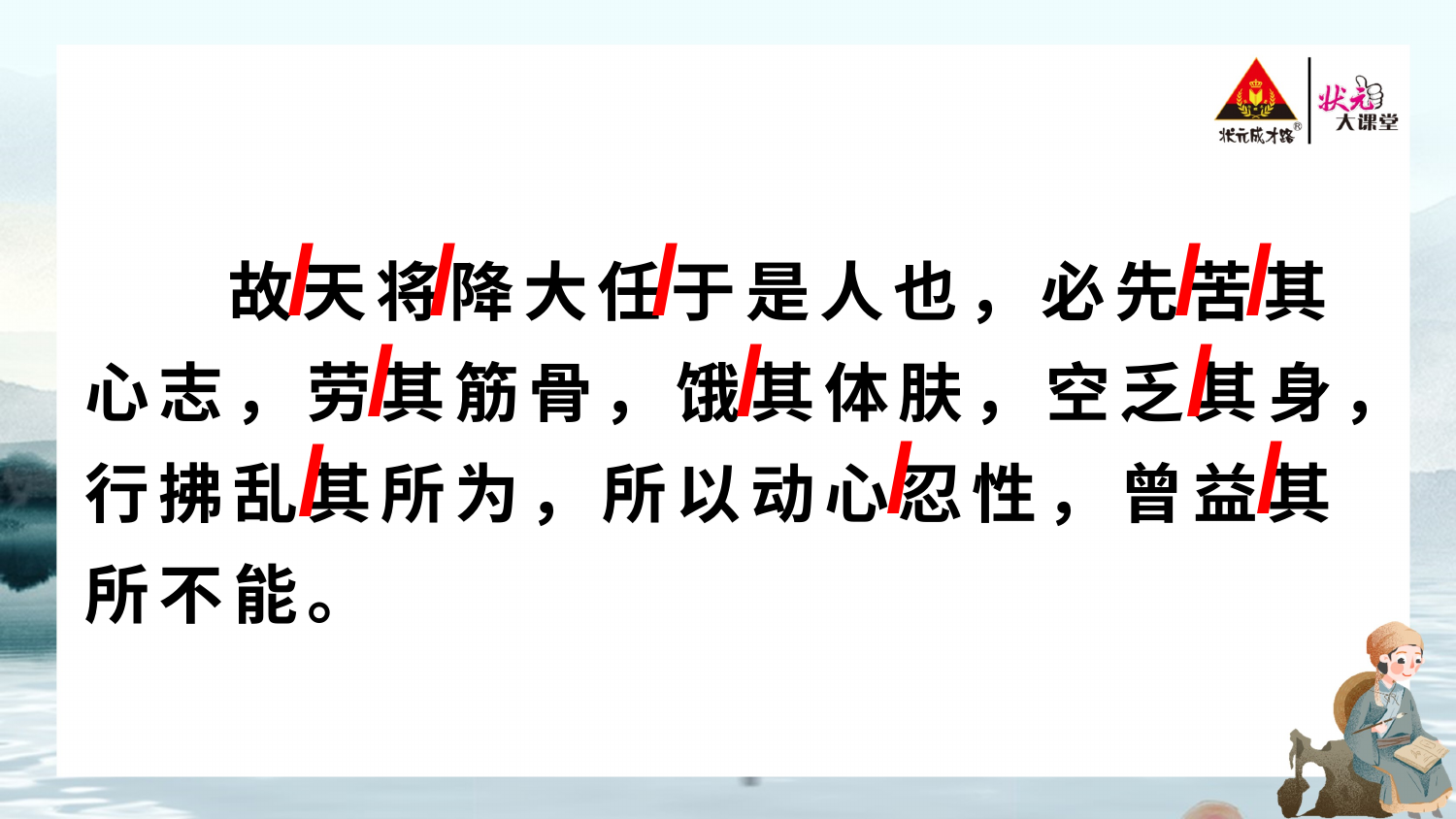

/
/
/
/
/
故天将降大任于是人也，必先苦其心志，劳其筋骨，饿其体肤，空乏其身，行拂乱其所为，所以动心忍性，曾益其所不能。
/
/
/
/
/
/